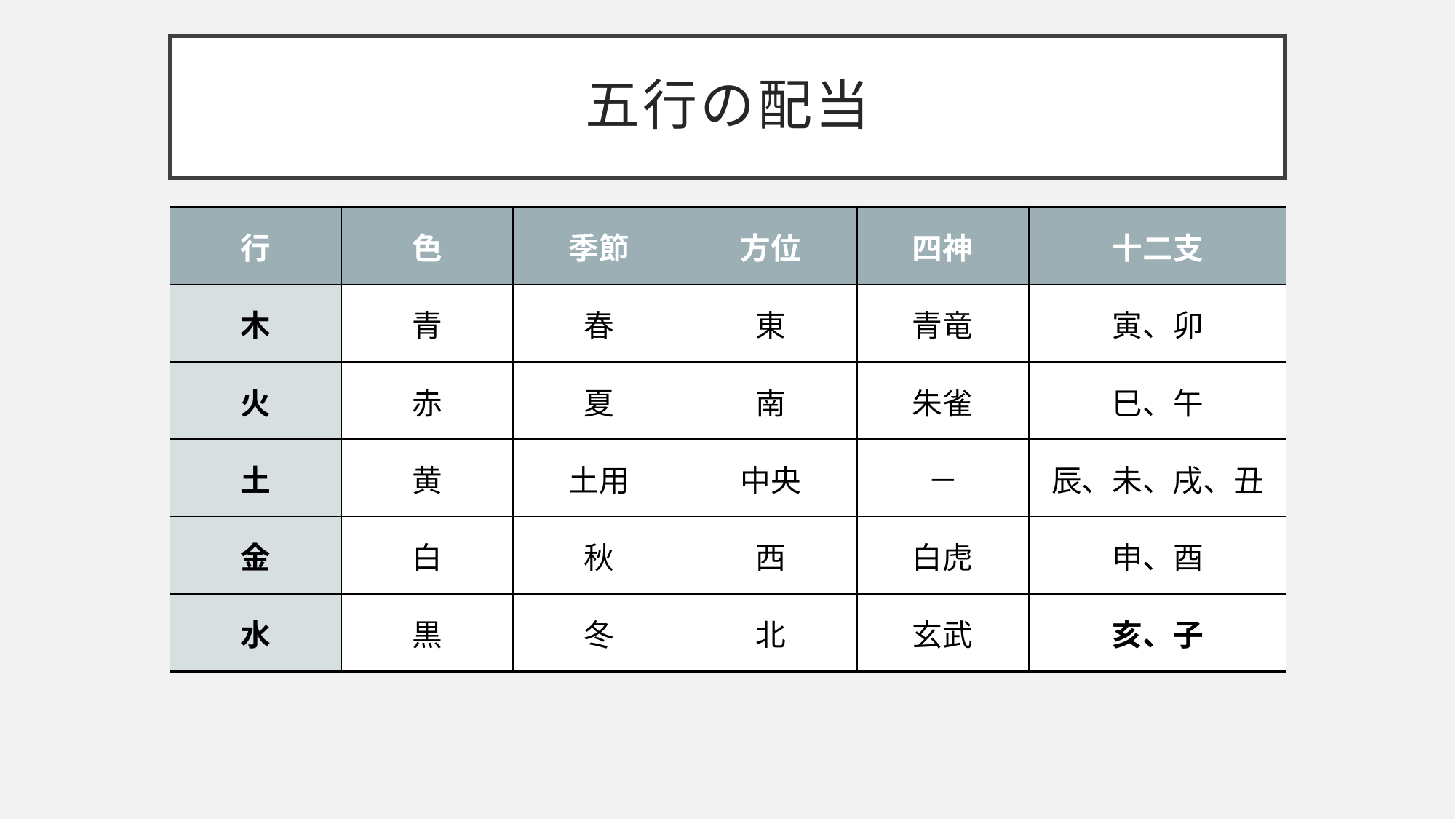

# 五行の配当
| 行 | 色 | 季節 | 方位 | 四神 | 十二支 |
| --- | --- | --- | --- | --- | --- |
| 木 | 青 | 春 | 東 | 青竜 | 寅、卯 |
| 火 | 赤 | 夏 | 南 | 朱雀 | 巳、午 |
| 土 | 黄 | 土用 | 中央 | － | 辰、未、戌、丑 |
| 金 | 白 | 秋 | 西 | 白虎 | 申、酉 |
| 水 | 黒 | 冬 | 北 | 玄武 | 亥、子 |